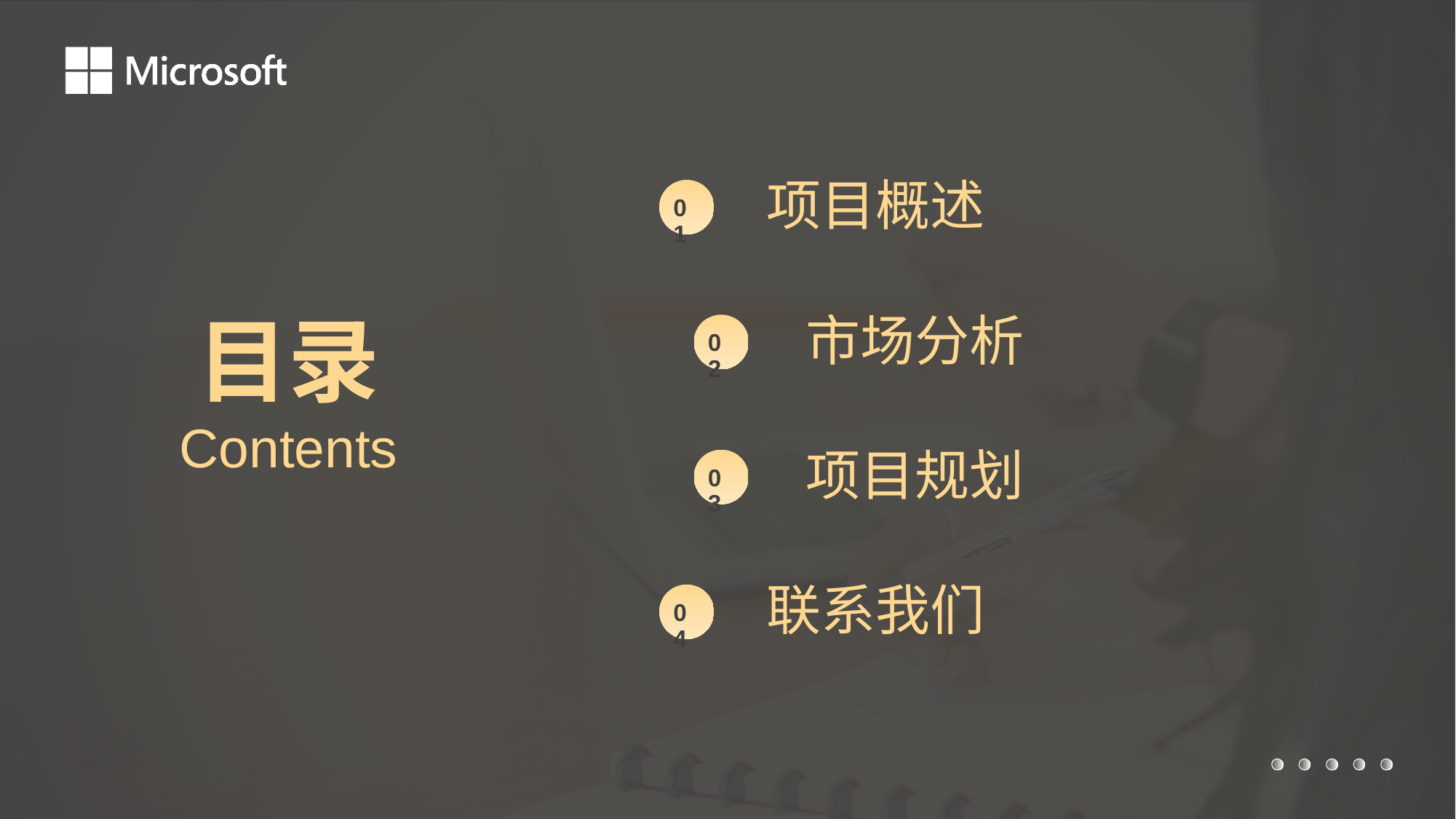

项目概述
01
市场分析
02
项目规划
03
联系我们
04